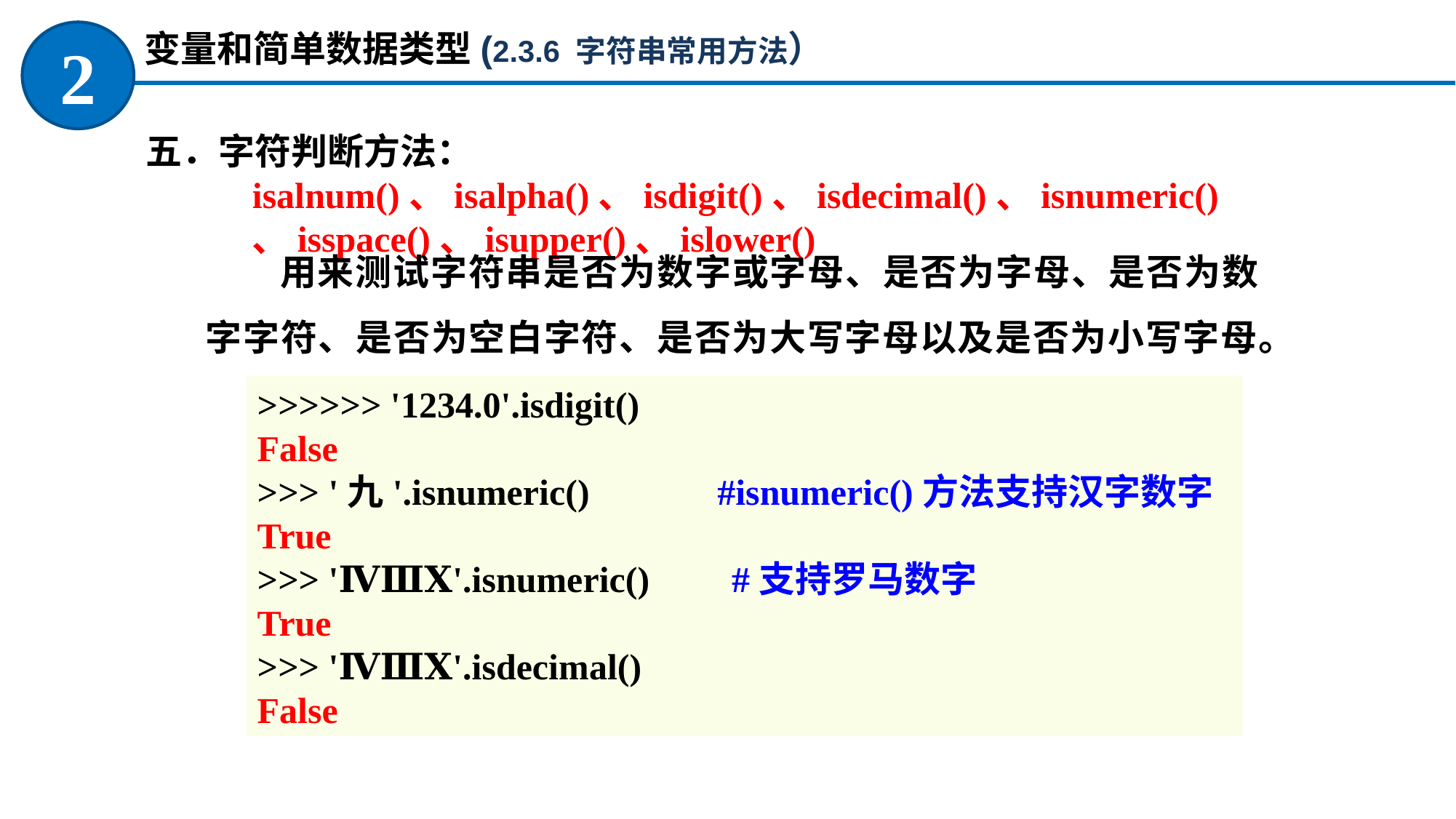

变量和简单数据类型(2.3.6 字符串常用方法）
2
五．字符判断方法：isalnum()、isalpha()、isdigit()、isdecimal()、isnumeric()、isspace()、isupper()、islower()
用来测试字符串是否为数字或字母、是否为字母、是否为数字字符、是否为空白字符、是否为大写字母以及是否为小写字母。
>>>>>> '1234.0'.isdigit()
False
>>> '九'.isnumeric()              #isnumeric()方法支持汉字数字
True
>>> 'ⅣⅢⅩ'.isnumeric()         #支持罗马数字
True
>>> 'ⅣⅢⅩ'.isdecimal()
False